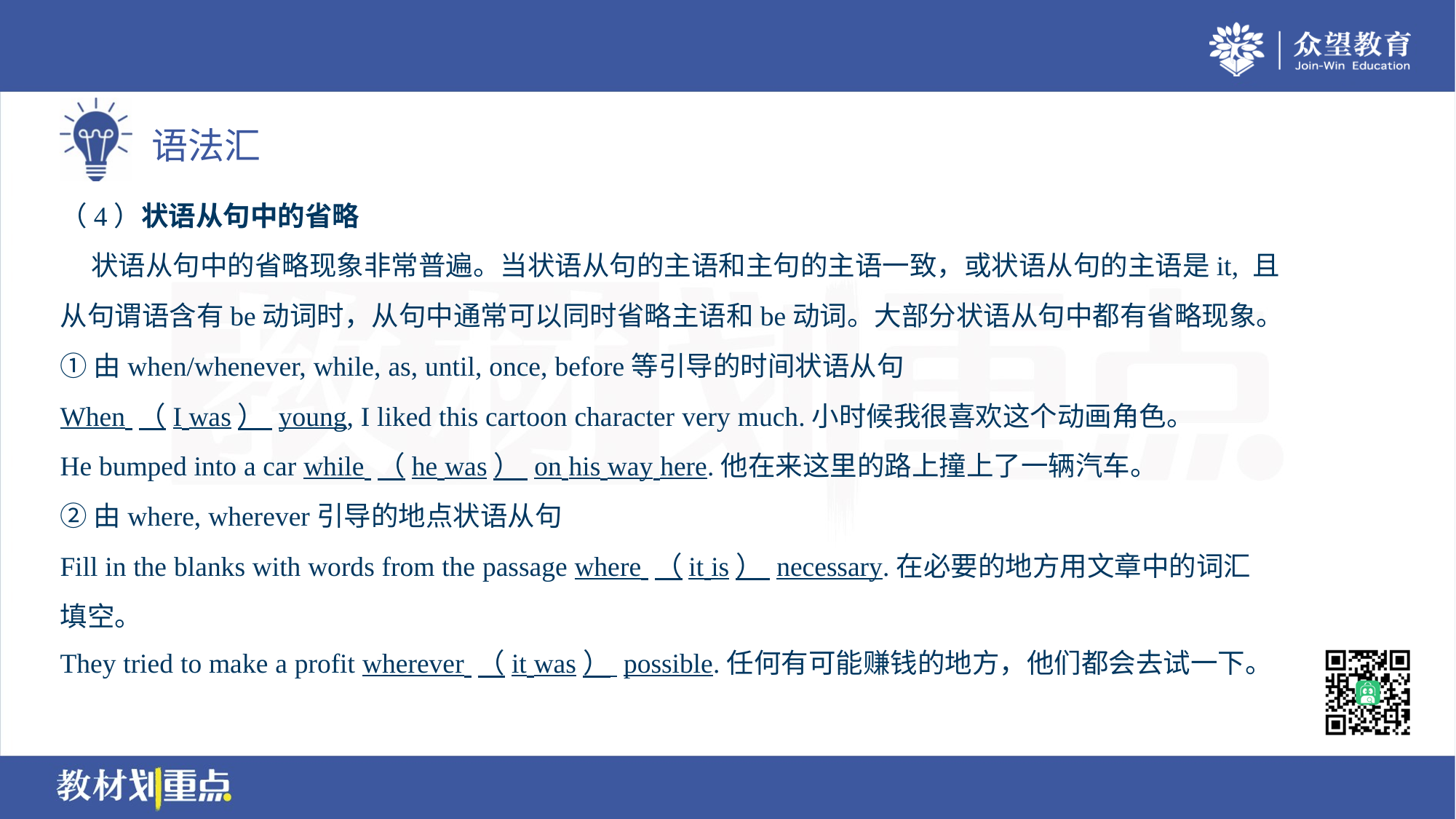

（4）状语从句中的省略
    状语从句中的省略现象非常普遍。当状语从句的主语和主句的主语一致，或状语从句的主语是it, 且
从句谓语含有be动词时，从句中通常可以同时省略主语和be动词。大部分状语从句中都有省略现象。
①由when/whenever, while, as, until, once, before等引导的时间状语从句
When （I was） young, I liked this cartoon character very much.小时候我很喜欢这个动画角色。
He bumped into a car while （he was） on his way here.他在来这里的路上撞上了一辆汽车。
②由where, wherever引导的地点状语从句
Fill in the blanks with words from the passage where （it is） necessary.在必要的地方用文章中的词汇
填空。
They tried to make a profit wherever （it was） possible.任何有可能赚钱的地方，他们都会去试一下。